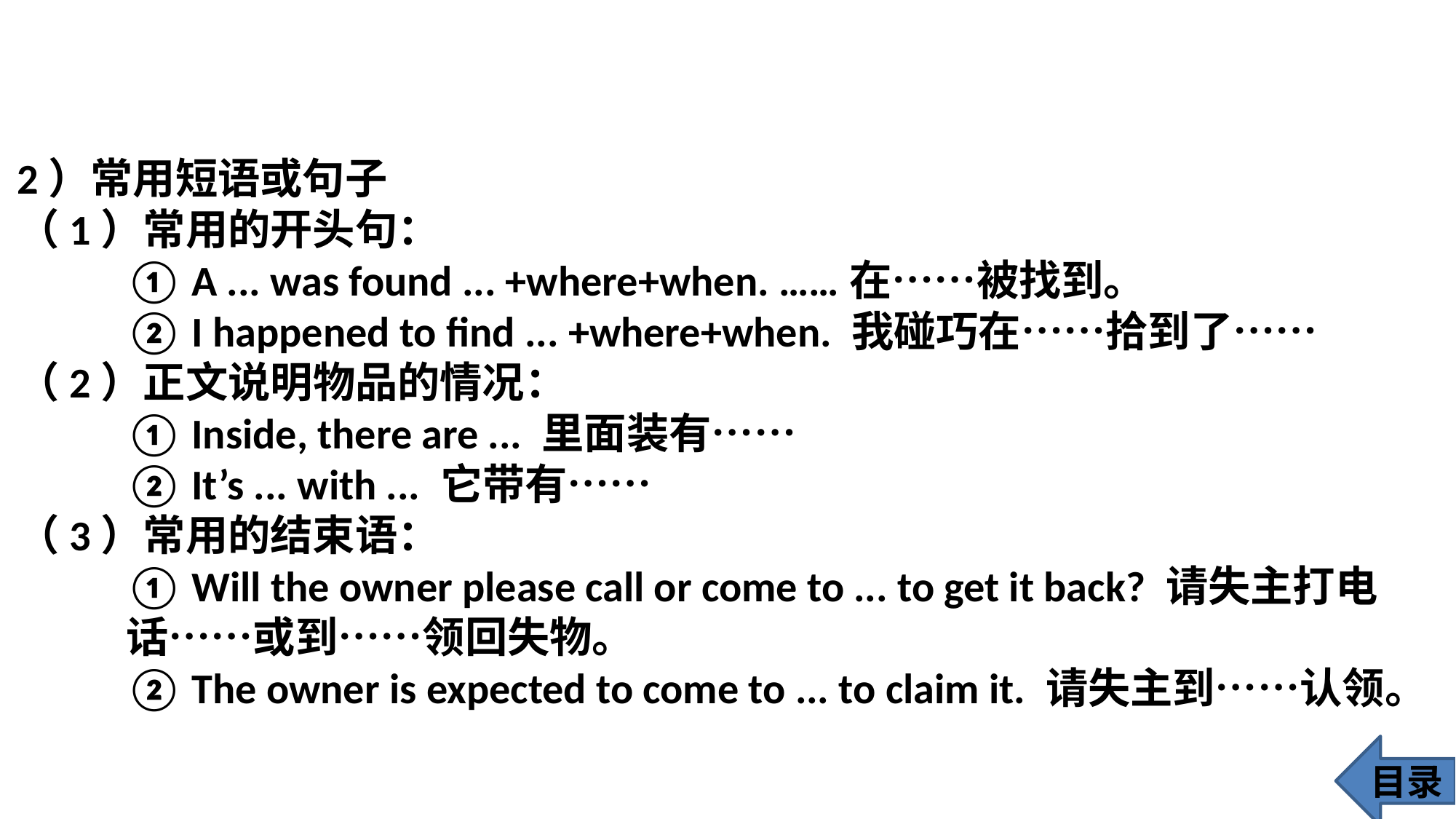

2）常用短语或句子
（1）常用的开头句：
        	① A ... was found ... +where+when. ……在……被找到。
       	② I happened to find ... +where+when. 我碰巧在……拾到了……
（2）正文说明物品的情况：
       	① Inside, there are ... 里面装有……
       	② It’s ... with ... 它带有……
（3）常用的结束语：
      	① Will the owner please call or come to ... to get it back? 请失主打电	话……或到……领回失物。
      	② The owner is expected to come to ... to claim it. 请失主到……认领。
目录
58